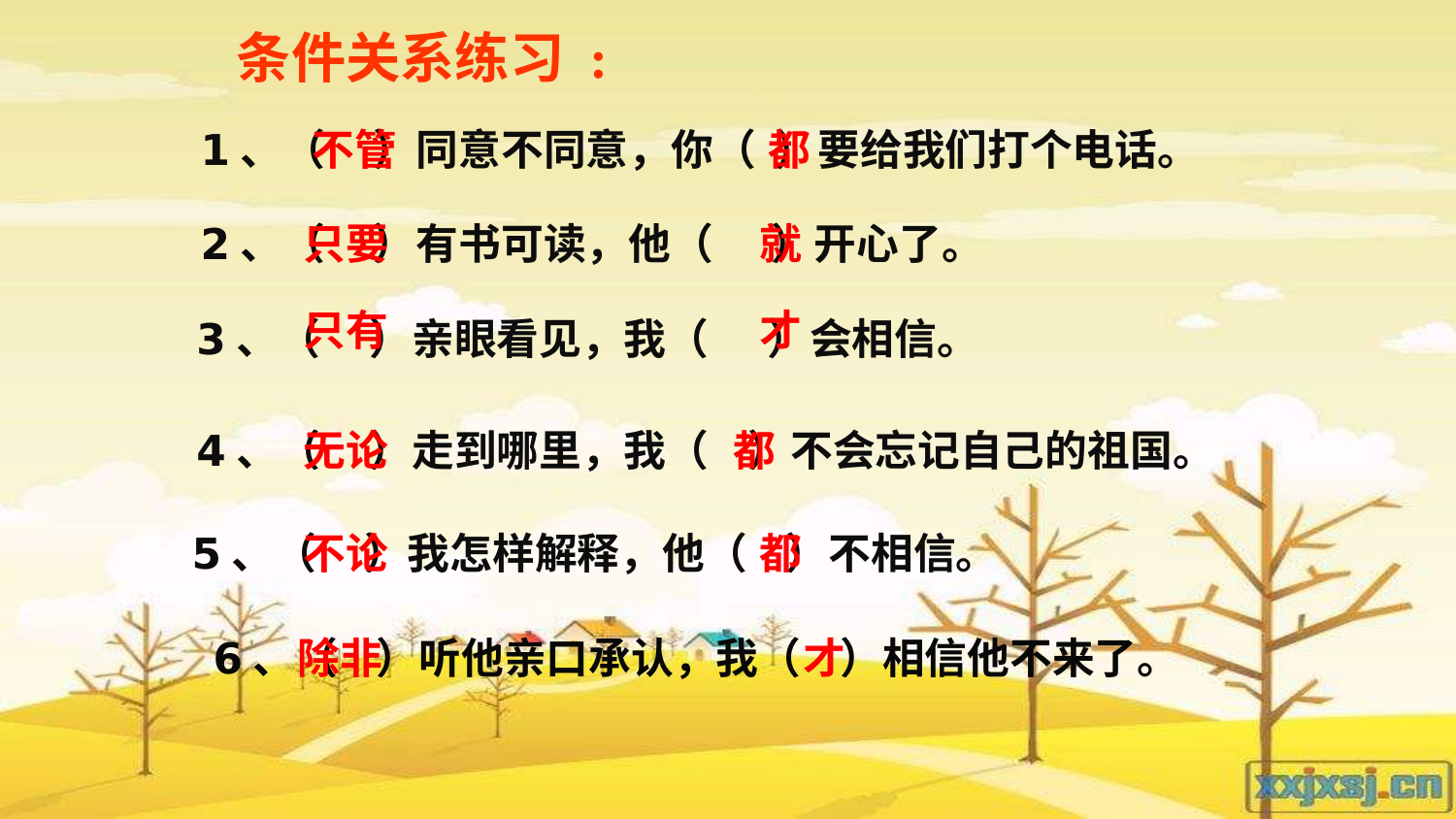

条件关系练习 :
1、（     ）同意不同意，你（  ）要给我们打个电话。
不管
都
2、（     ）有书可读，他（      ）开心了。
只要
就
只有
才
3、（     ）亲眼看见，我（      ）会相信。
4、（     ）走到哪里，我（    ）不会忘记自己的祖国。
无论
都
5、（     ）我怎样解释，他（    ）不相信。
不论
都

6、（    ）听他亲口承认，我（    ）相信他不来了。
除非
才